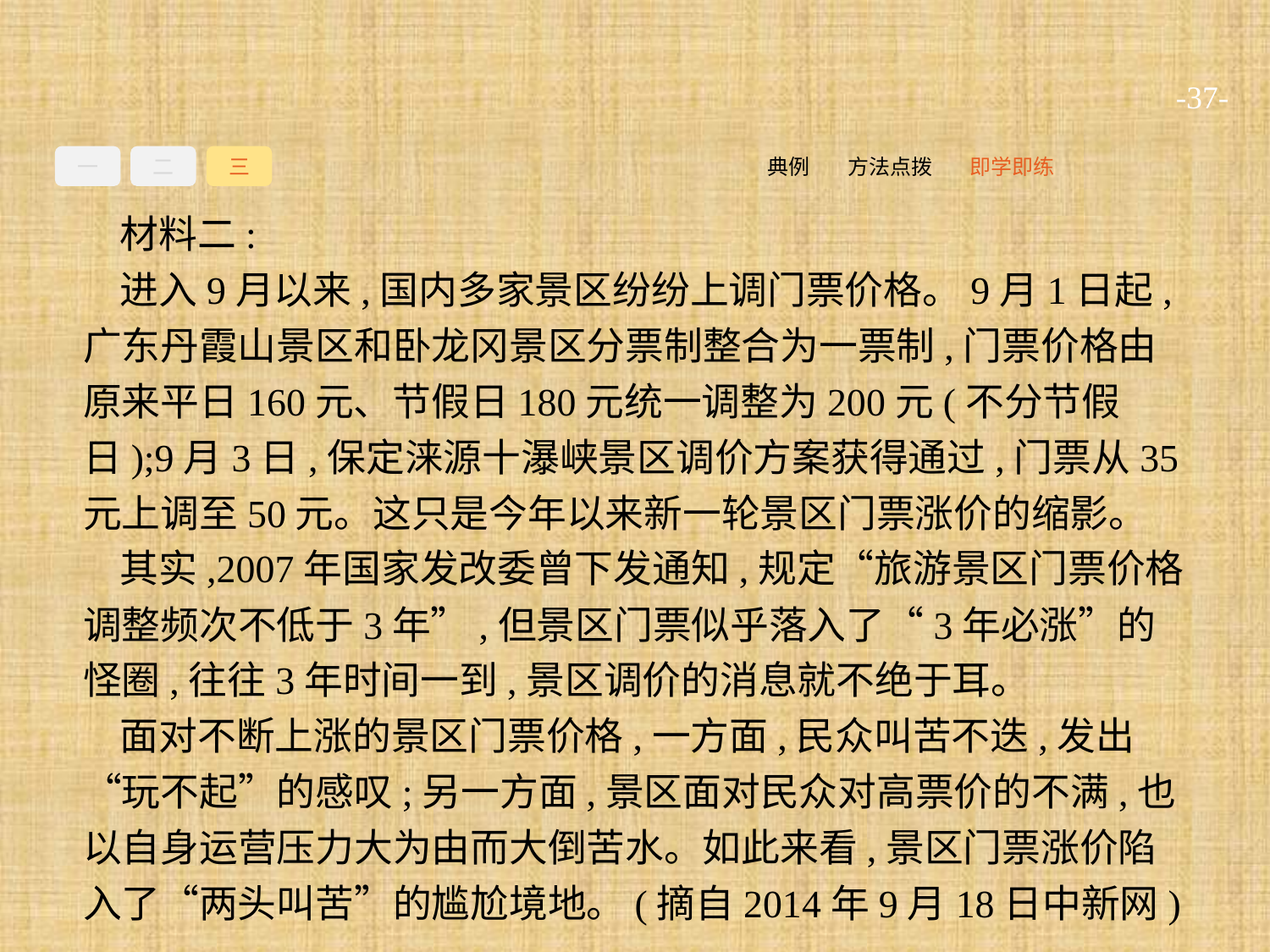

-37-
一
二
三
即学即练
方法点拨
典例
材料二:
进入9月以来,国内多家景区纷纷上调门票价格。9月1日起,广东丹霞山景区和卧龙冈景区分票制整合为一票制,门票价格由原来平日160元、节假日180元统一调整为200元(不分节假日);9月3日,保定涞源十瀑峡景区调价方案获得通过,门票从35元上调至50元。这只是今年以来新一轮景区门票涨价的缩影。
其实,2007年国家发改委曾下发通知,规定“旅游景区门票价格调整频次不低于3年”,但景区门票似乎落入了“3年必涨”的怪圈,往往3年时间一到,景区调价的消息就不绝于耳。
面对不断上涨的景区门票价格,一方面,民众叫苦不迭,发出“玩不起”的感叹;另一方面,景区面对民众对高票价的不满,也以自身运营压力大为由而大倒苦水。如此来看,景区门票涨价陷入了“两头叫苦”的尴尬境地。(摘自2014年9月18日中新网)